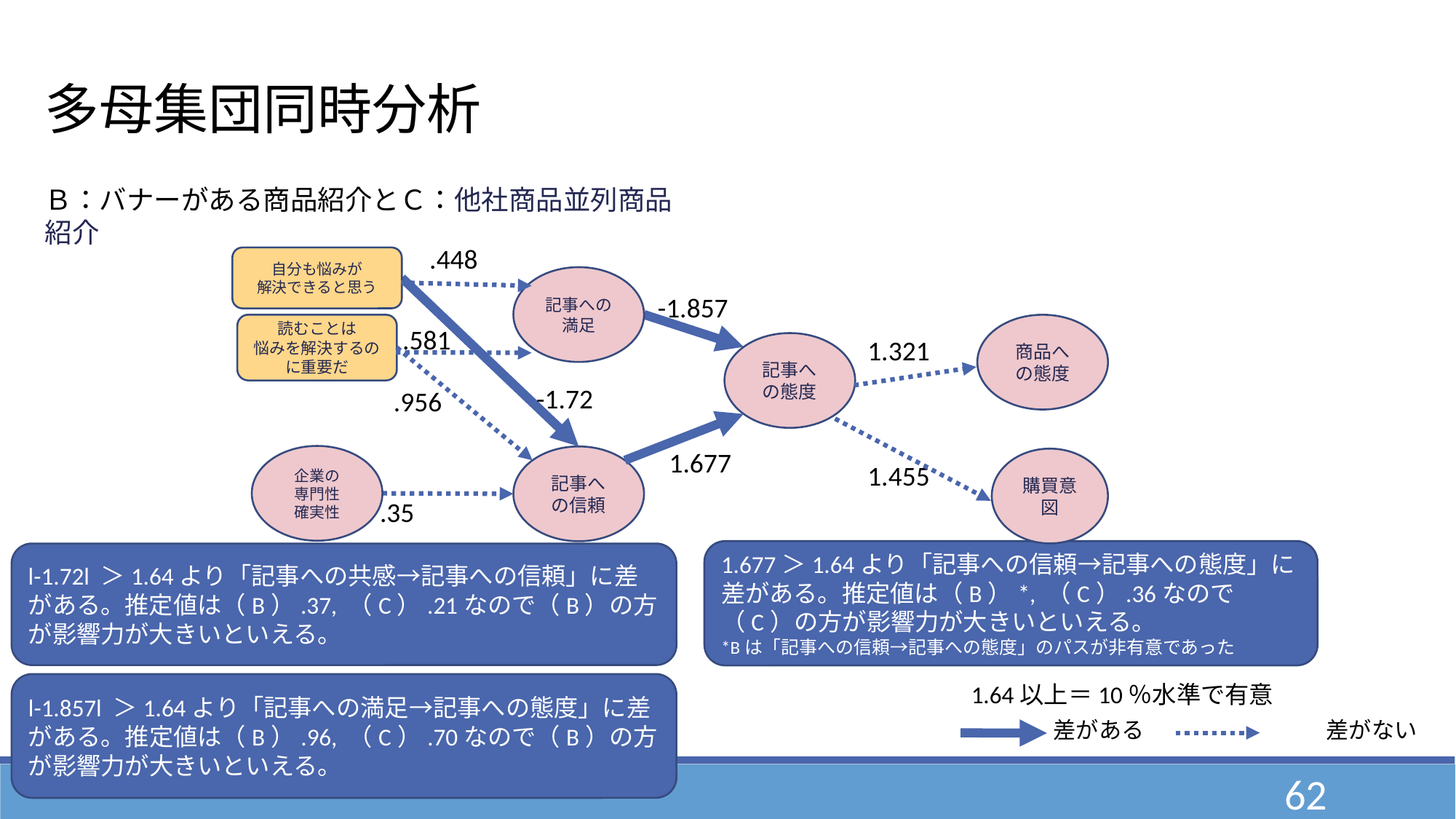

多母集団同時分析
Ｂ：バナーがある商品紹介とＣ：他社商品並列商品紹介

.448
自分も悩みが
解決できると思う

記事への満足
-1.857

読むことは
悩みを解決するのに重要だ
商品への態度
.581
1.321
記事への態度
-1.72
.956
1.677
企業の
専門性
確実性
記事への信頼
購買意図
1.455
.35
1.677＞1.64より「記事への信頼→記事への態度」に差がある。推定値は（B）*, （C）.36なので（C）の方が影響力が大きいといえる。
*Bは「記事への信頼→記事への態度」のパスが非有意であった
l-1.72l ＞1.64より「記事への共感→記事への信頼」に差がある。推定値は（B）.37, （C）.21なので（B）の方が影響力が大きいといえる。
l-1.857l ＞1.64より「記事への満足→記事への態度」に差がある。推定値は（B）.96, （C）.70なので（B）の方が影響力が大きいといえる。
1.64以上＝10％水準で有意
差がある　　　　　　　　差がない
62